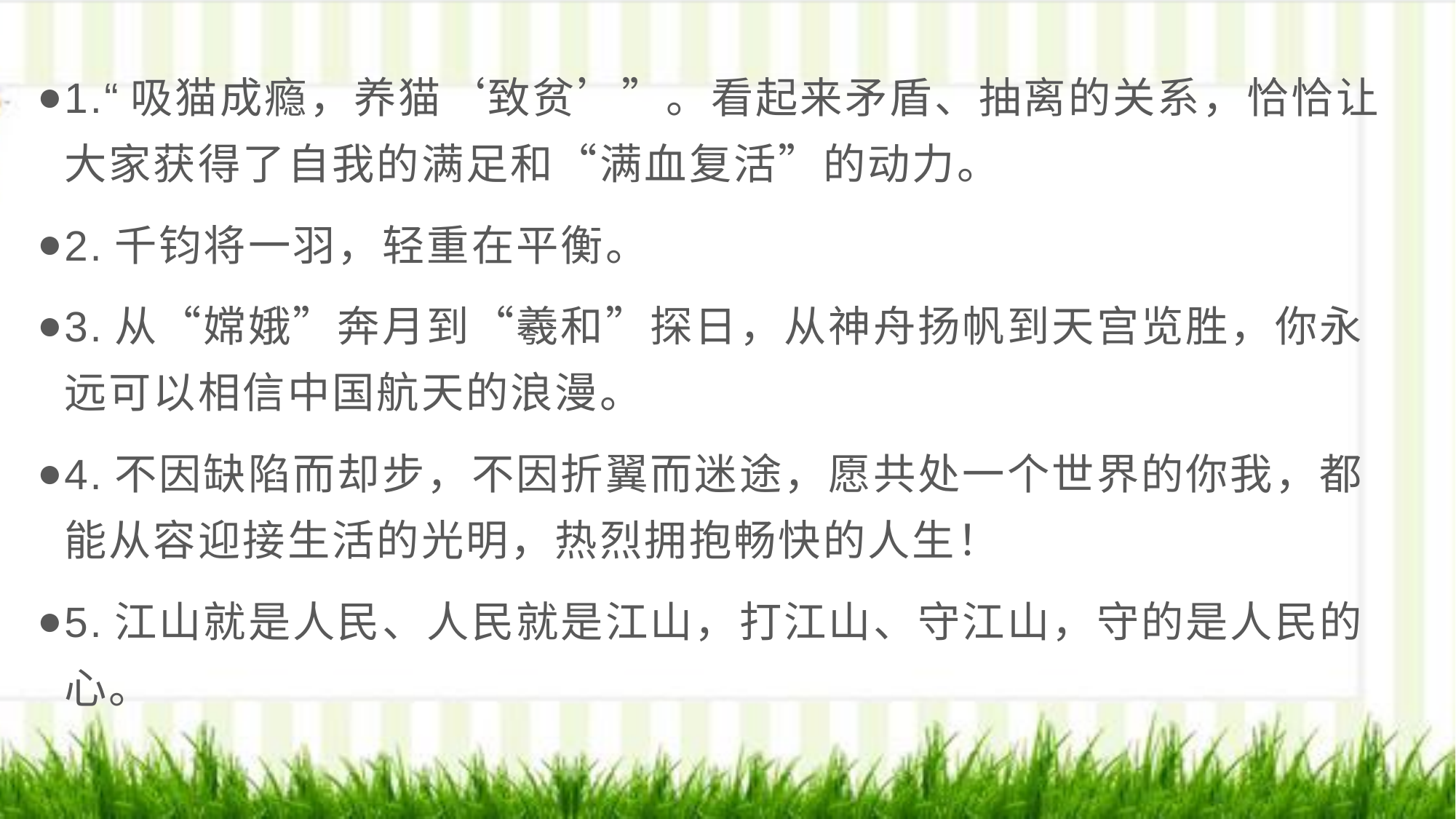

1.“吸猫成瘾，养猫‘致贫’”。看起来矛盾、抽离的关系，恰恰让大家获得了自我的满足和“满血复活”的动力。
2.千钧将一羽，轻重在平衡。
3.从“嫦娥”奔月到“羲和”探日，从神舟扬帆到天宫览胜，你永远可以相信中国航天的浪漫。
4.不因缺陷而却步，不因折翼而迷途，愿共处一个世界的你我，都能从容迎接生活的光明，热烈拥抱畅快的人生！
5.江山就是人民、人民就是江山，打江山、守江山，守的是人民的心。